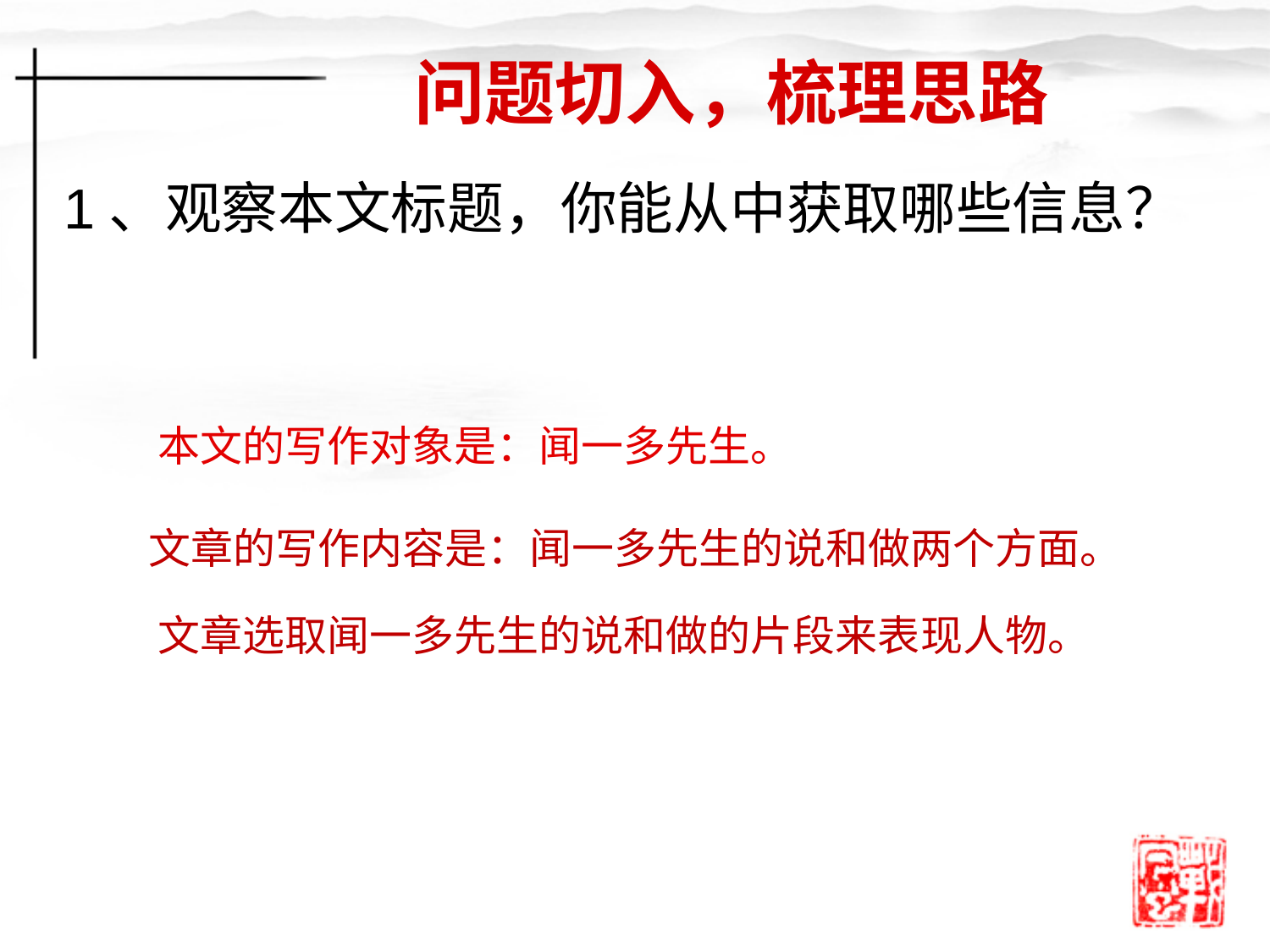

问题切入，梳理思路
1、观察本文标题，你能从中获取哪些信息？
本文的写作对象是：闻一多先生。
文章的写作内容是：闻一多先生的说和做两个方面。
文章选取闻一多先生的说和做的片段来表现人物。